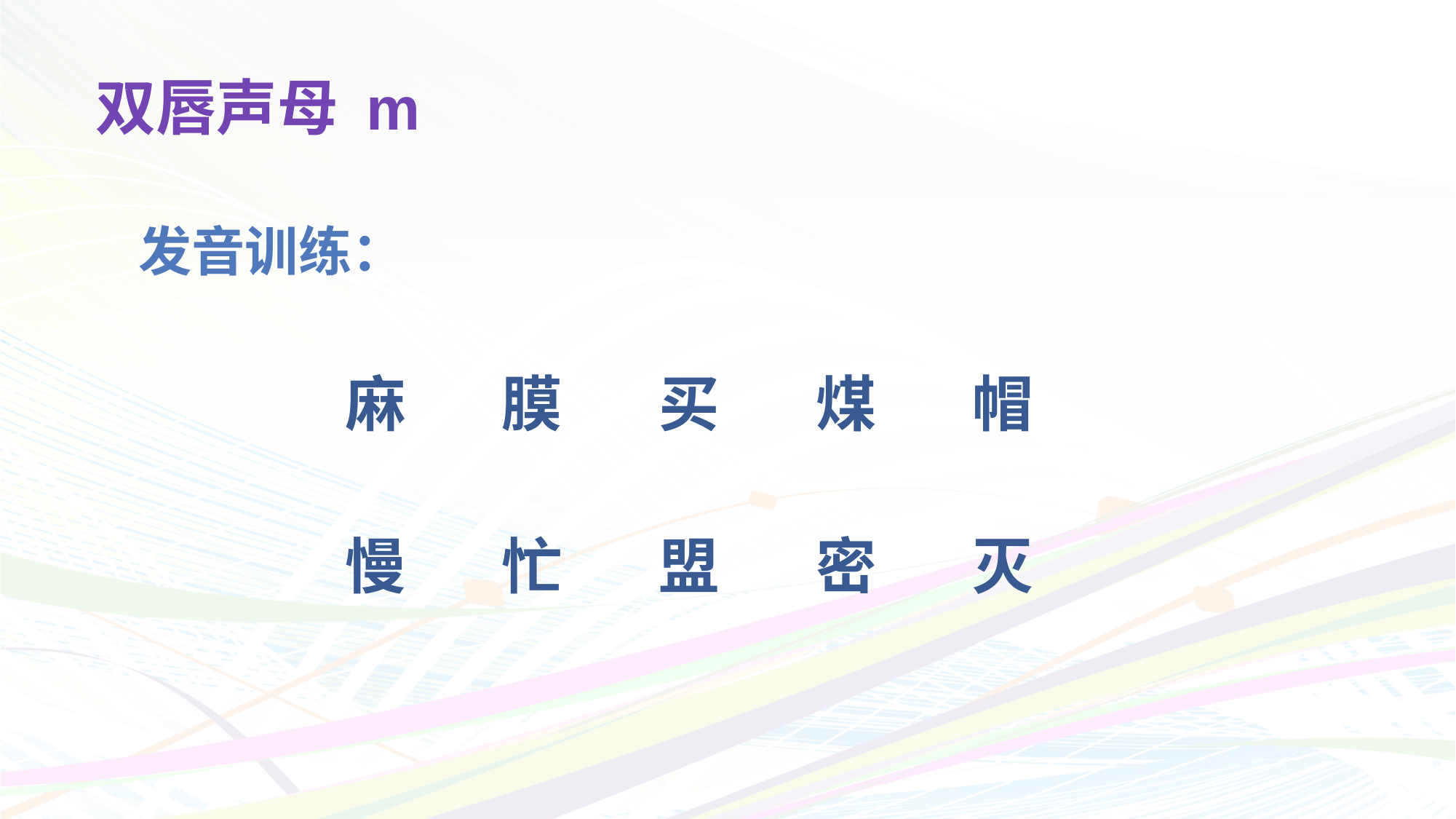

# 双唇声母 m
发音训练：
麻
膜
买
煤
帽
慢
忙
盟
密
灭